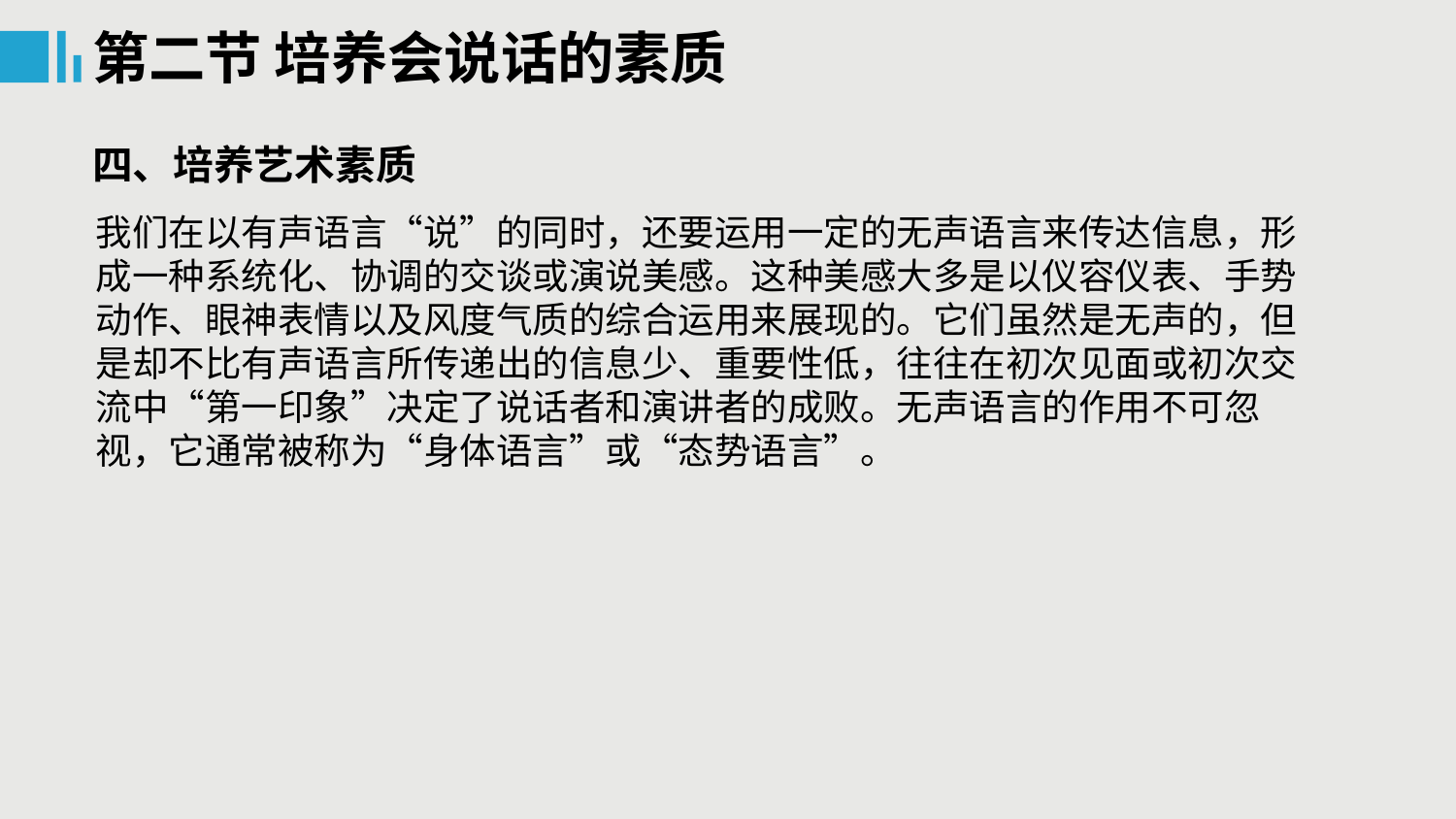

第二节 培养会说话的素质

四、培养艺术素质
我们在以有声语言“说”的同时，还要运用一定的无声语言来传达信息，形成一种系统化、协调的交谈或演说美感。这种美感大多是以仪容仪表、手势动作、眼神表情以及风度气质的综合运用来展现的。它们虽然是无声的，但是却不比有声语言所传递出的信息少、重要性低，往往在初次见面或初次交流中“第一印象”决定了说话者和演讲者的成败。无声语言的作用不可忽视，它通常被称为“身体语言”或“态势语言”。